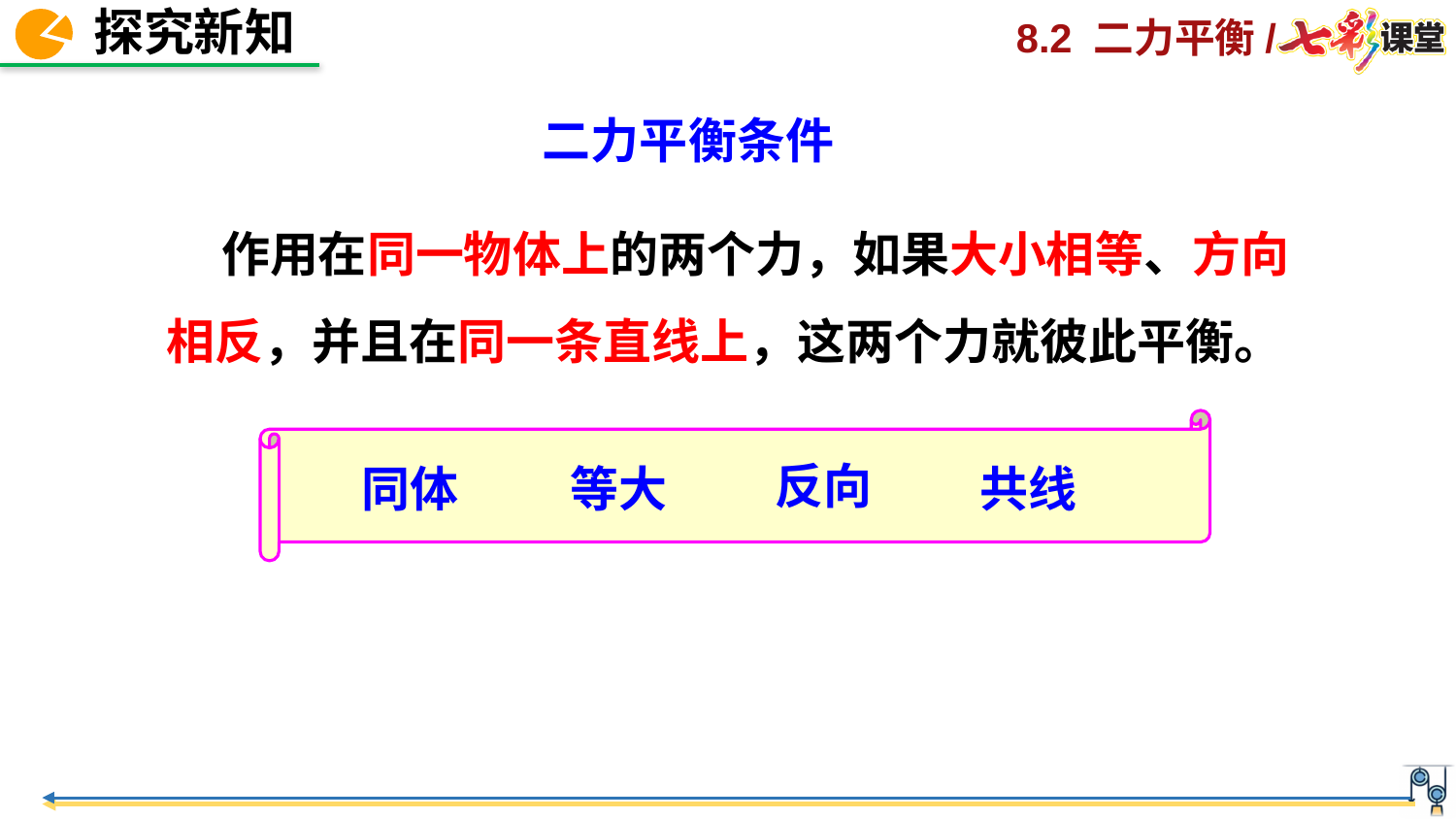

二力平衡条件
    作用在同一物体上的两个力，如果大小相等、方向相反，并且在同一条直线上，这两个力就彼此平衡。

反向
同体
等大
共线